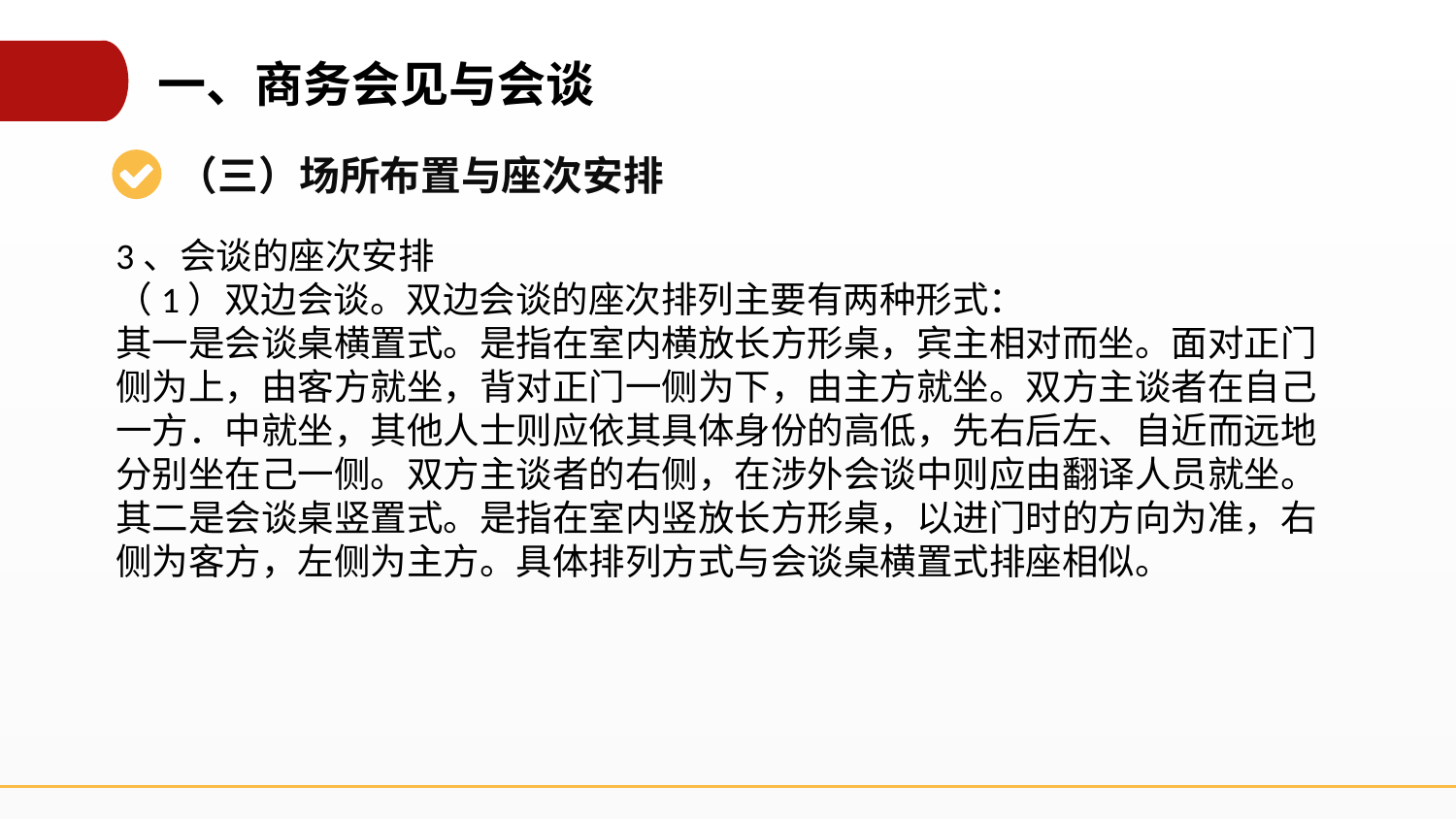

一、商务会见与会谈

（三）场所布置与座次安排
3、会谈的座次安排
（1）双边会谈。双边会谈的座次排列主要有两种形式：
其一是会谈桌横置式。是指在室内横放长方形桌，宾主相对而坐。面对正门侧为上，由客方就坐，背对正门一侧为下，由主方就坐。双方主谈者在自己一方．中就坐，其他人士则应依其具体身份的高低，先右后左、自近而远地分别坐在己一侧。双方主谈者的右侧，在涉外会谈中则应由翻译人员就坐。
其二是会谈桌竖置式。是指在室内竖放长方形桌，以进门时的方向为准，右侧为客方，左侧为主方。具体排列方式与会谈桌横置式排座相似。